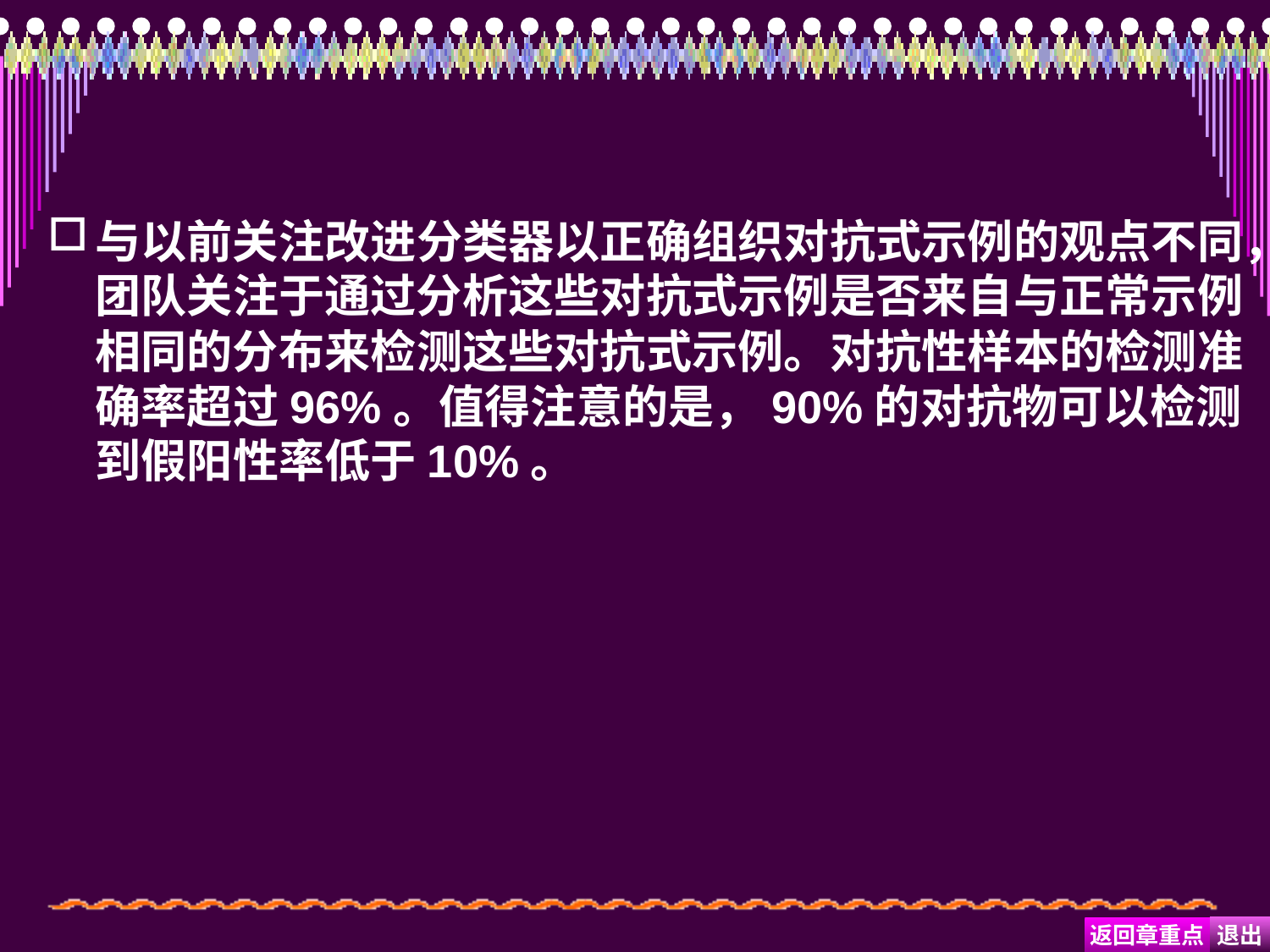

#
与以前关注改进分类器以正确组织对抗式示例的观点不同，团队关注于通过分析这些对抗式示例是否来自与正常示例相同的分布来检测这些对抗式示例。对抗性样本的检测准确率超过96%。值得注意的是，90%的对抗物可以检测到假阳性率低于10%。